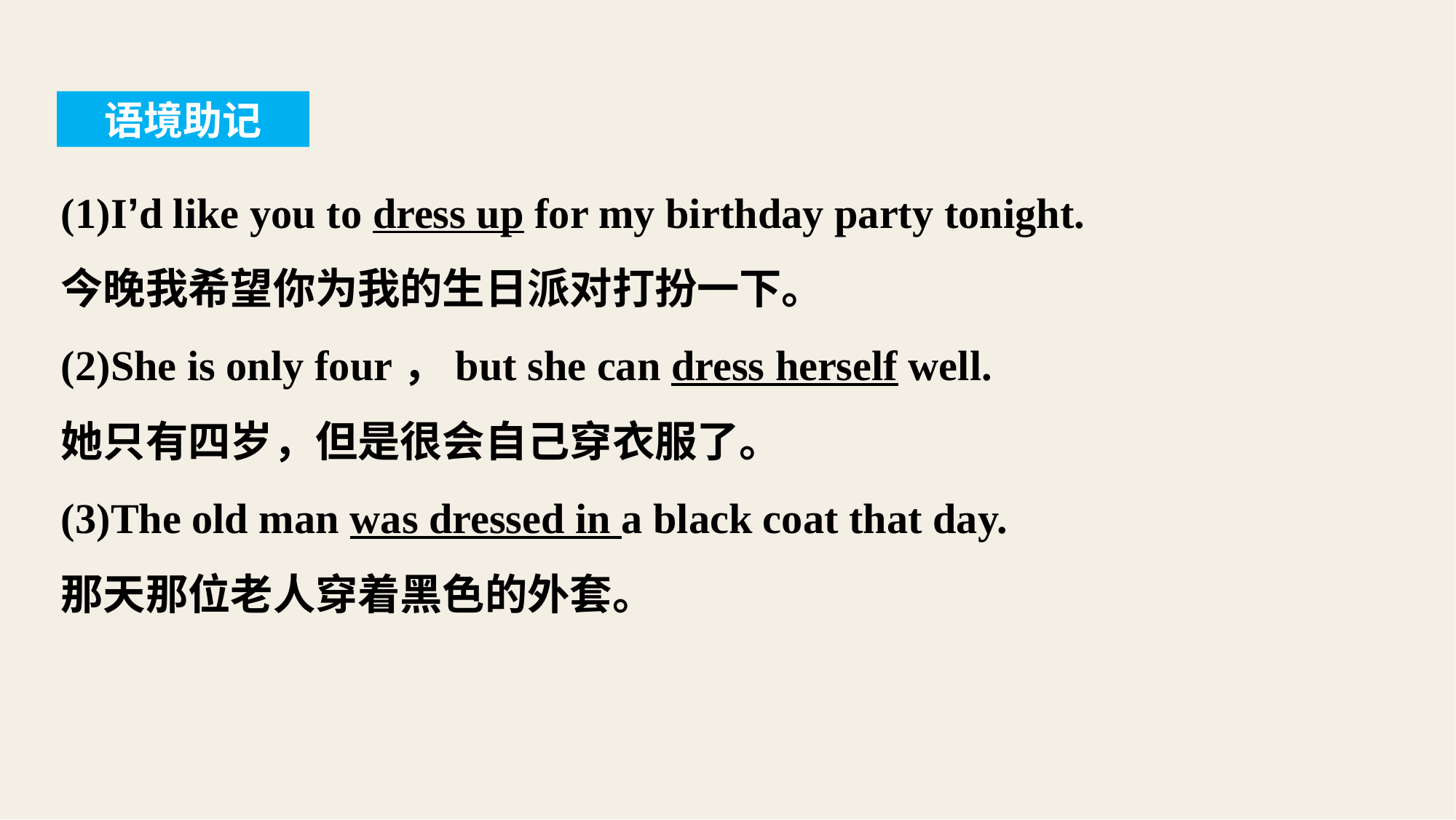

语境助记
(1)I’d like you to dress up for my birthday party tonight.
今晚我希望你为我的生日派对打扮一下。
(2)She is only four，but she can dress herself well.
她只有四岁，但是很会自己穿衣服了。
(3)The old man was dressed in a black coat that day.
那天那位老人穿着黑色的外套。